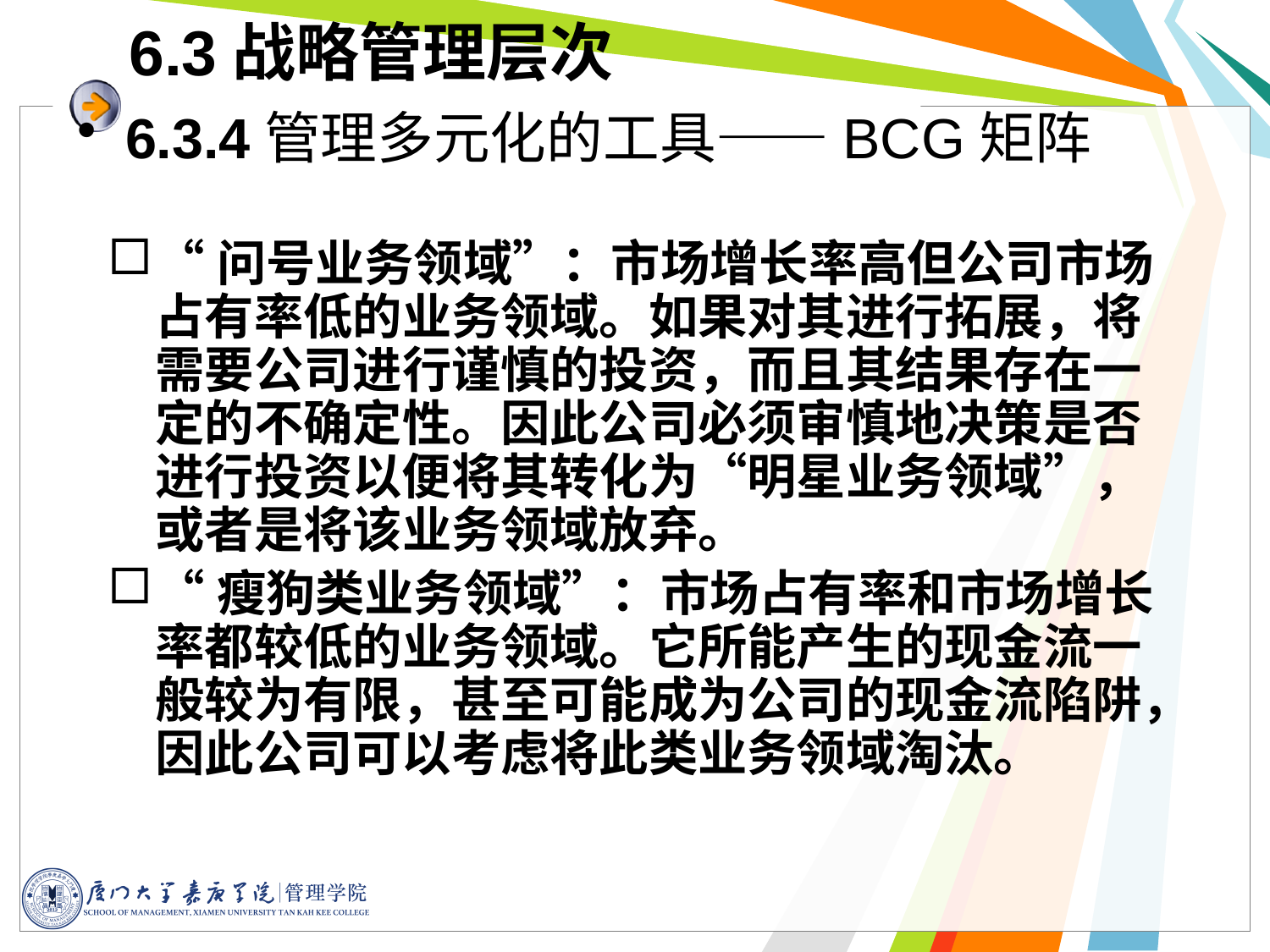

6.3战略管理层次
6.3.4管理多元化的工具——BCG矩阵

“问号业务领域”：市场增长率高但公司市场占有率低的业务领域。如果对其进行拓展，将需要公司进行谨慎的投资，而且其结果存在一定的不确定性。因此公司必须审慎地决策是否进行投资以便将其转化为“明星业务领域”，或者是将该业务领域放弃。
“瘦狗类业务领域”：市场占有率和市场增长率都较低的业务领域。它所能产生的现金流一般较为有限，甚至可能成为公司的现金流陷阱，因此公司可以考虑将此类业务领域淘汰。